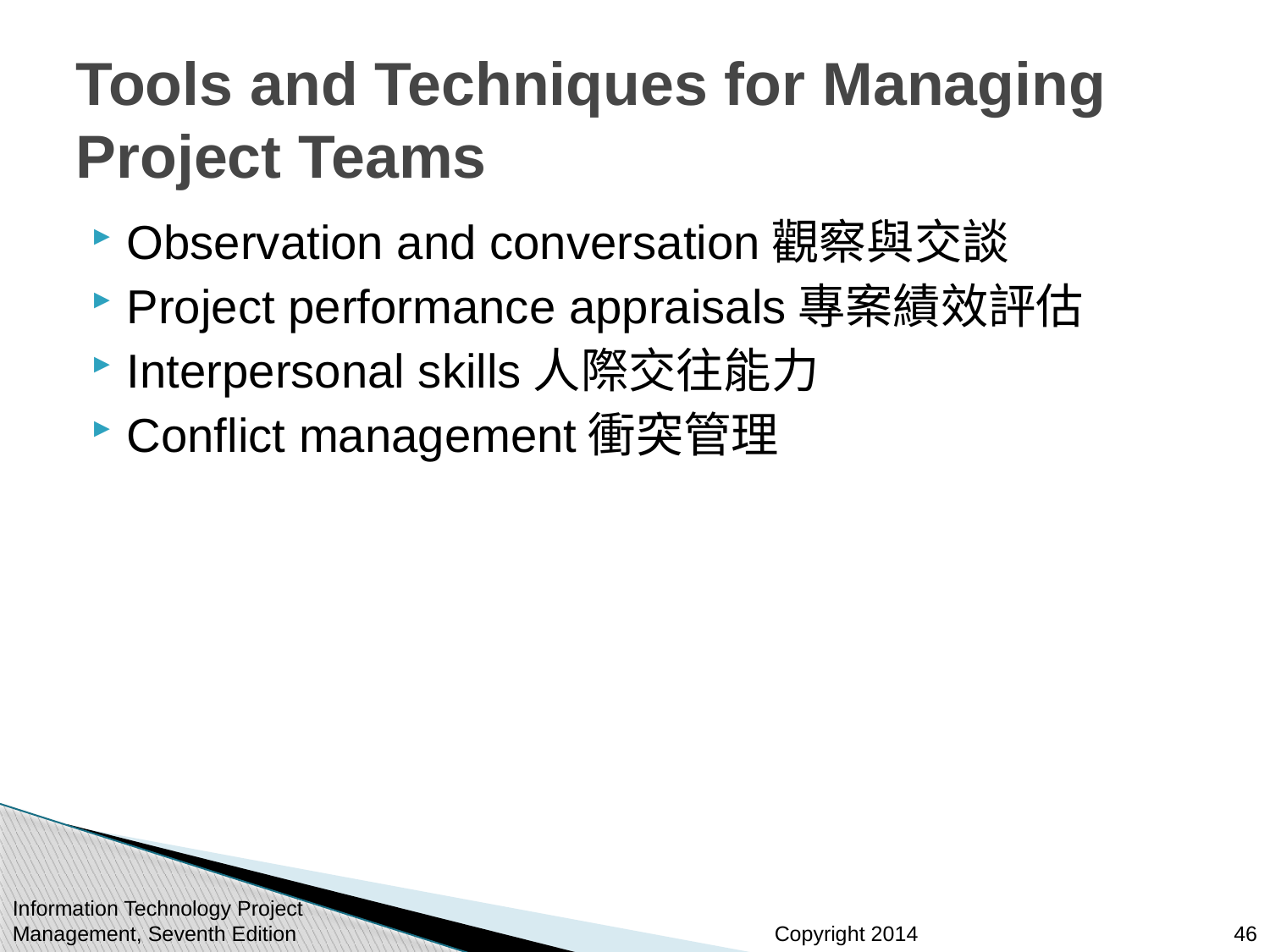

# Tools and Techniques for Managing Project Teams
Observation and conversation觀察與交談
Project performance appraisals專案績效評估
Interpersonal skills人際交往能力
Conflict management衝突管理
Information Technology Project Management, Seventh Edition
46